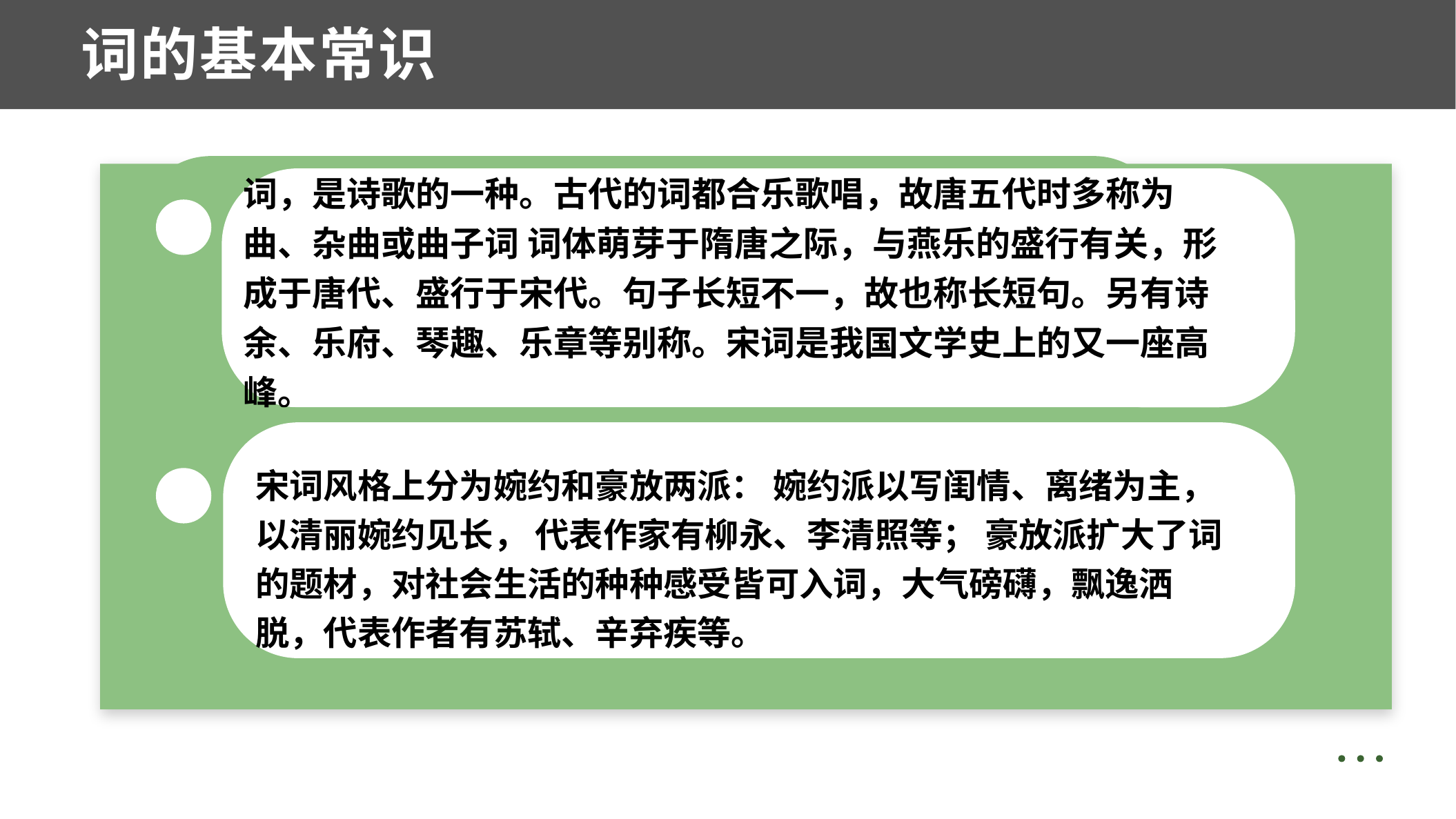

词的基本常识

词，是诗歌的一种。古代的词都合乐歌唱，故唐五代时多称为曲、杂曲或曲子词 词体萌芽于隋唐之际，与燕乐的盛行有关，形成于唐代、盛行于宋代。句子长短不一，故也称长短句。另有诗余、乐府、琴趣、乐章等别称。宋词是我国文学史上的又一座高峰。

宋词风格上分为婉约和豪放两派： 婉约派以写闺情、离绪为主，以清丽婉约见长， 代表作家有柳永、李清照等； 豪放派扩大了词的题材，对社会生活的种种感受皆可入词，大气磅礴，飘逸洒脱，代表作者有苏轼、辛弃疾等。